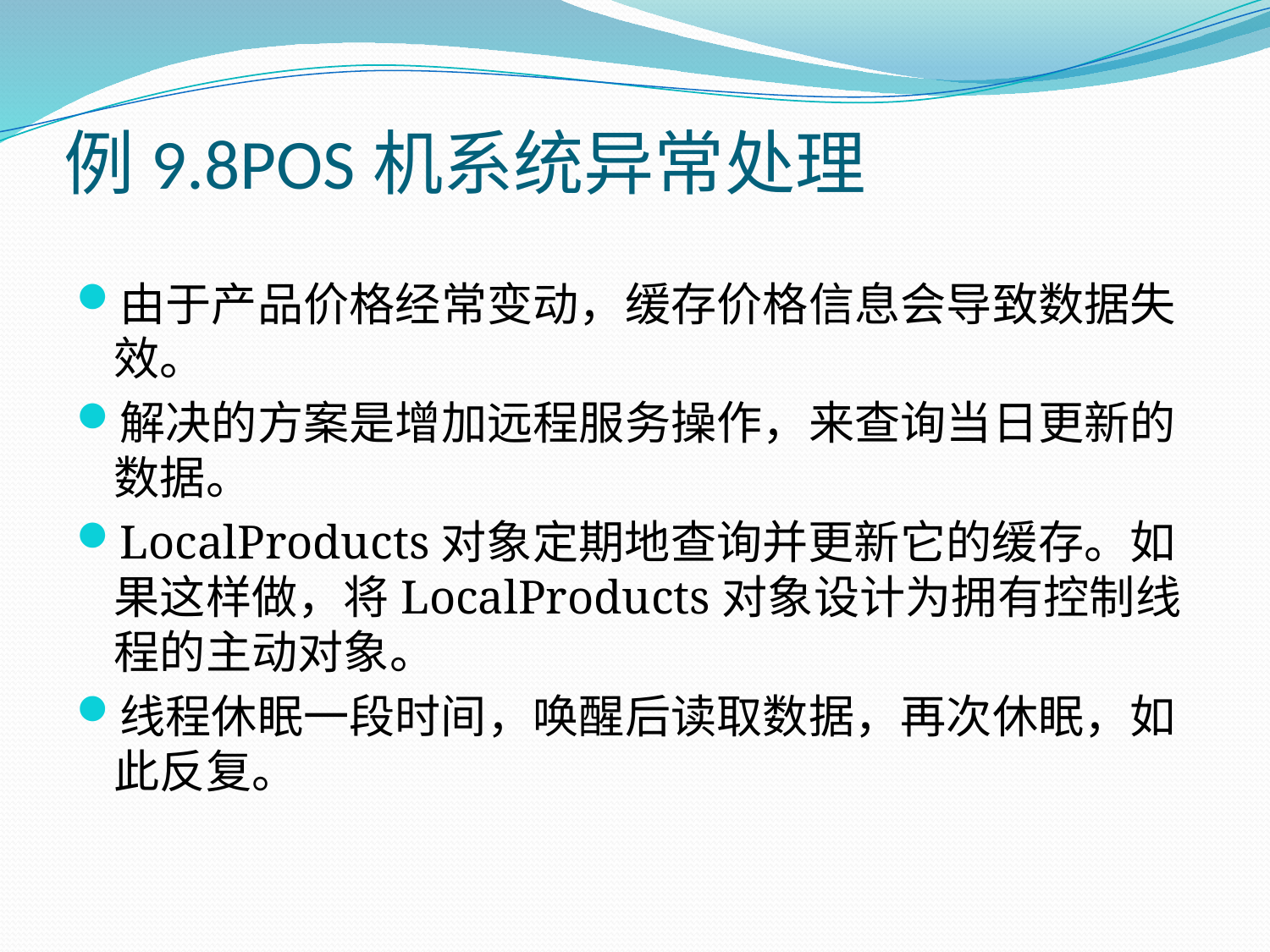

# 例9.8POS机系统异常处理
由于产品价格经常变动，缓存价格信息会导致数据失效。
解决的方案是增加远程服务操作，来查询当日更新的数据。
LocalProducts对象定期地查询并更新它的缓存。如果这样做，将LocalProducts对象设计为拥有控制线程的主动对象。
线程休眠一段时间，唤醒后读取数据，再次休眠，如此反复。